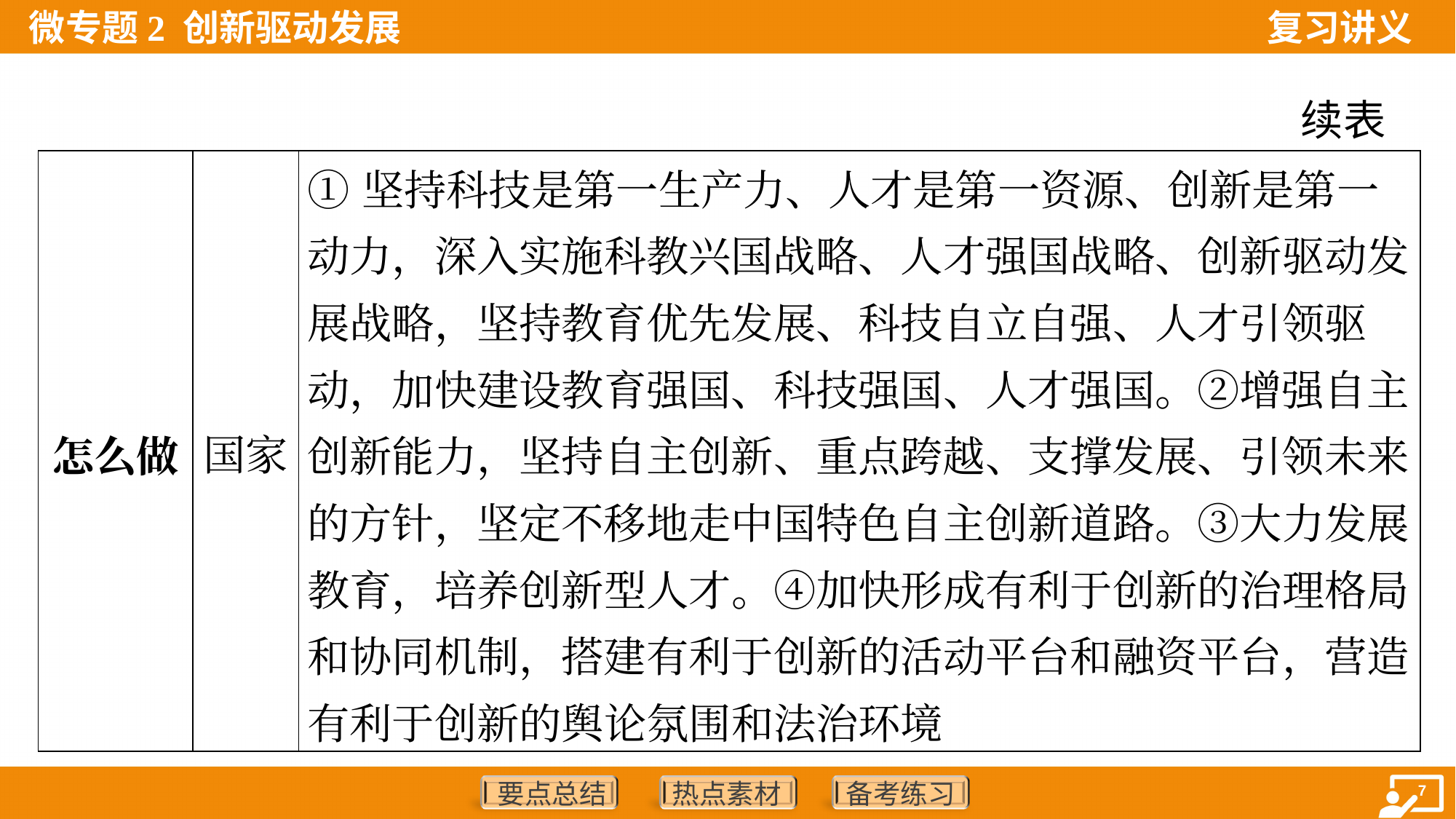

续表
| 怎么做 | 国家 | ①坚持科技是第一生产力、人才是第一资源、创新是第一动力，深入实施科教兴国战略、人才强国战略、创新驱动发展战略，坚持教育优先发展、科技自立自强、人才引领驱动，加快建设教育强国、科技强国、人才强国。②增强自主创新能力，坚持自主创新、重点跨越、支撑发展、引领未来的方针，坚定不移地走中国特色自主创新道路。③大力发展教育，培养创新型人才。④加快形成有利于创新的治理格局和协同机制，搭建有利于创新的活动平台和融资平台，营造有利于创新的舆论氛围和法治环境 |
| --- | --- | --- |